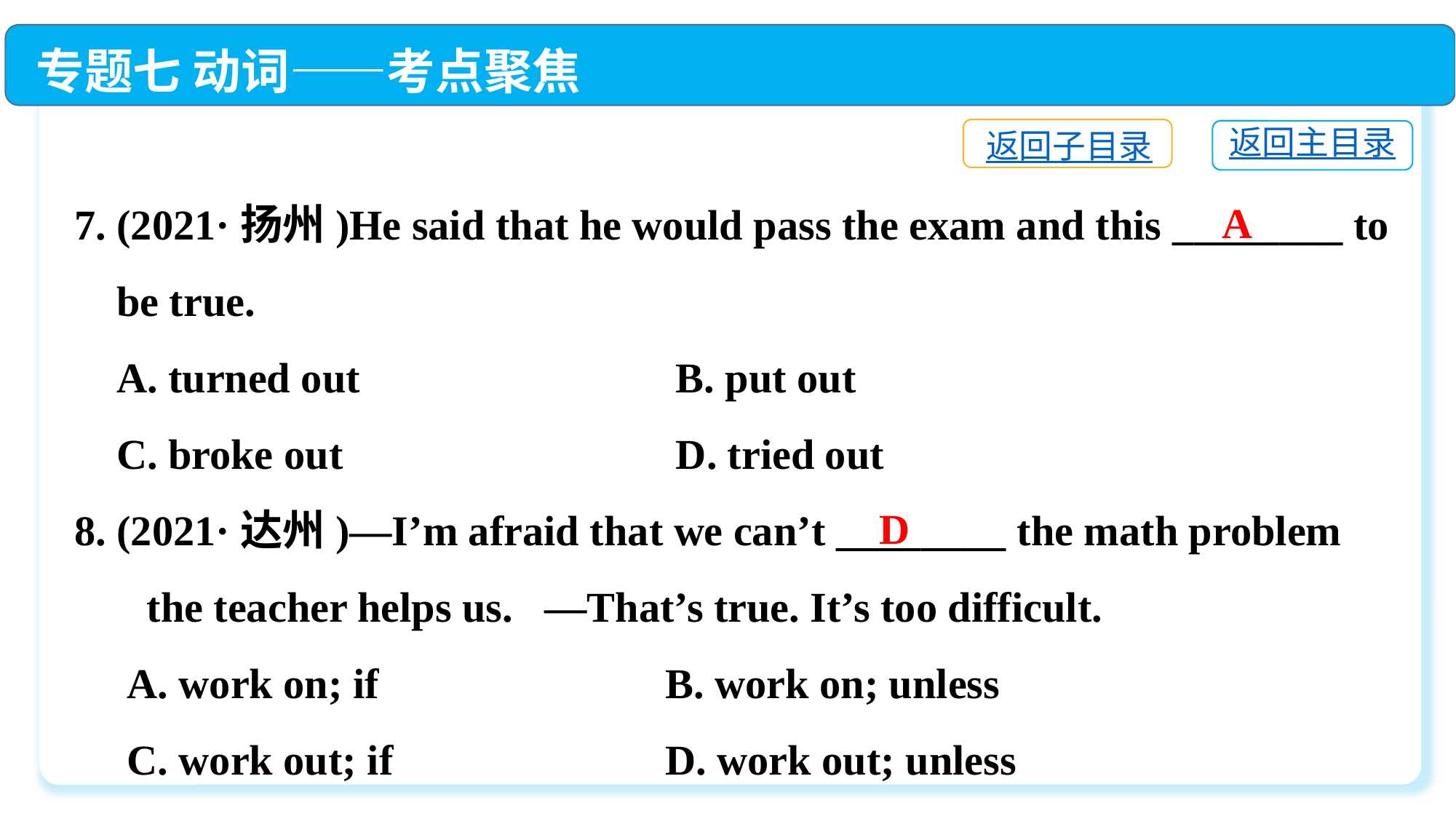

专题七 动词——考点聚焦

返回子目录
返回主目录
7. (2021·扬州)He said that he would pass the exam and this ________ to
    be true.
    A. turned out	                          B. put out
    C. broke out	                          D. tried out
8. (2021·达州)—I’m afraid that we can’t ________ the math problem
 　the teacher helps us.   —That’s true. It’s too difficult.
     A. work on; if	                         B. work on; unless
     C. work out; if	                         D. work out; unless
A

D